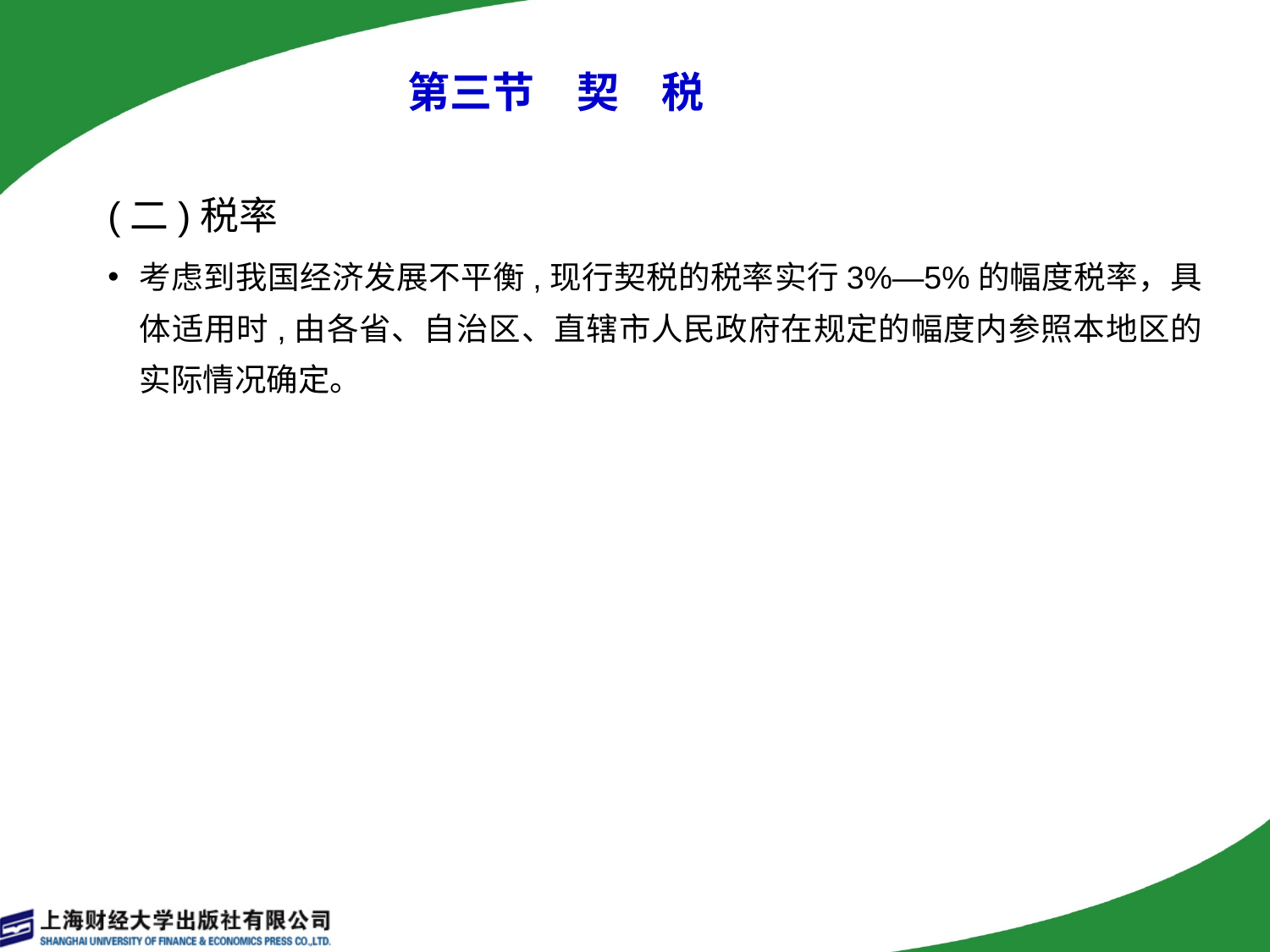

# 第三节　契　税
(二)税率
考虑到我国经济发展不平衡,现行契税的税率实行3%—5%的幅度税率，具体适用时,由各省、自治区、直辖市人民政府在规定的幅度内参照本地区的实际情况确定。